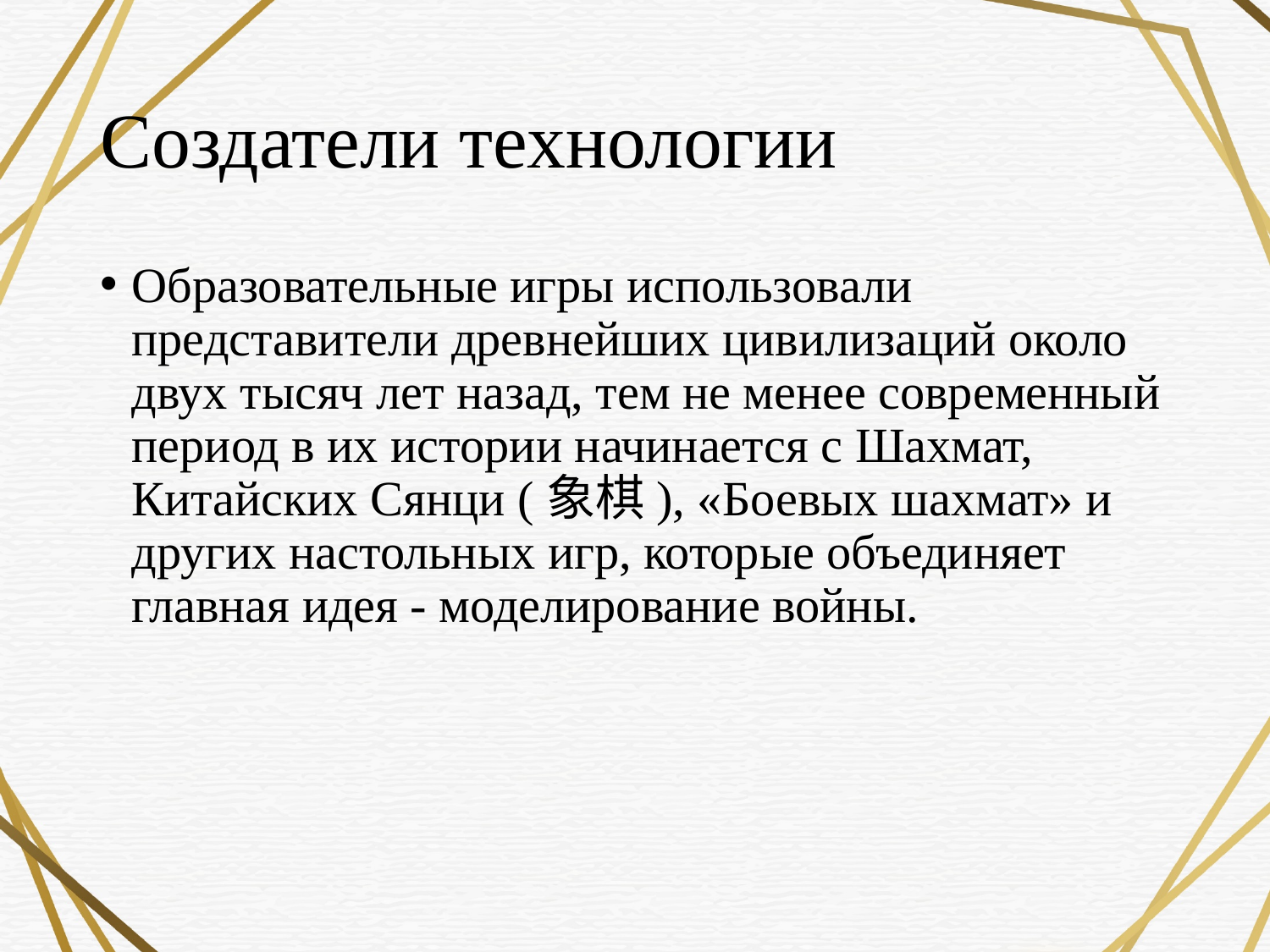

# Создатели технологии
Образовательные игры использовали представители древнейших цивилизаций около двух тысяч лет назад, тем не менее современный период в их истории начинается с Шахмат, Китайских Сянци (象棋), «Боевых шахмат» и других настольных игр, которые объединяет главная идея - моделирование войны.